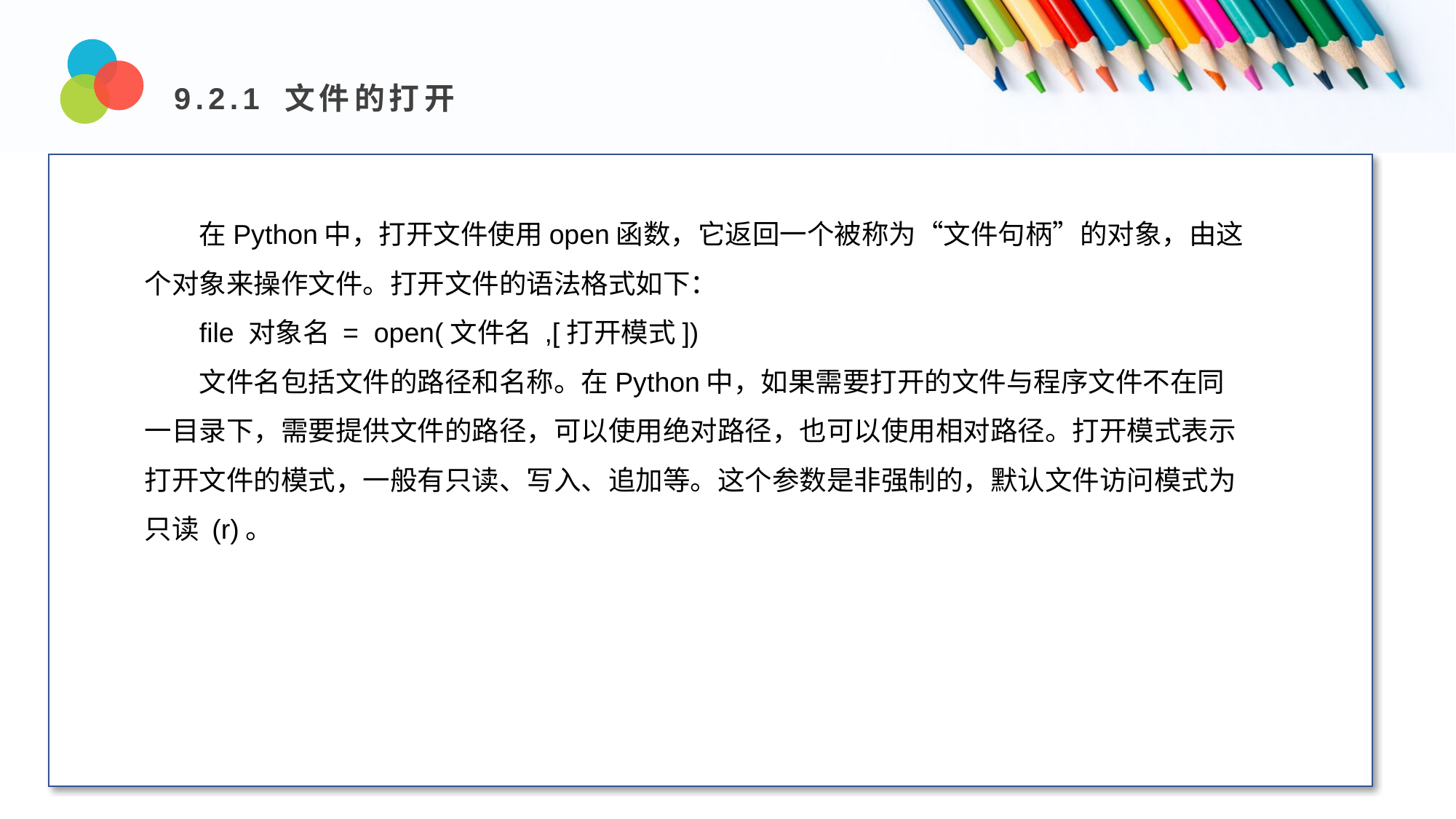

9.2.1 文件的打开
Design and Production
在Python中，打开文件使用open函数，它返回一个被称为“文件句柄”的对象，由这个对象来操作文件。打开文件的语法格式如下：
file 对象名 =  open(文件名 ,[打开模式])
文件名包括文件的路径和名称。在Python中，如果需要打开的文件与程序文件不在同 一目录下，需要提供文件的路径，可以使用绝对路径，也可以使用相对路径。打开模式表示 打开文件的模式，一般有只读、写入、追加等。这个参数是非强制的，默认文件访问模式为 只读 (r)。